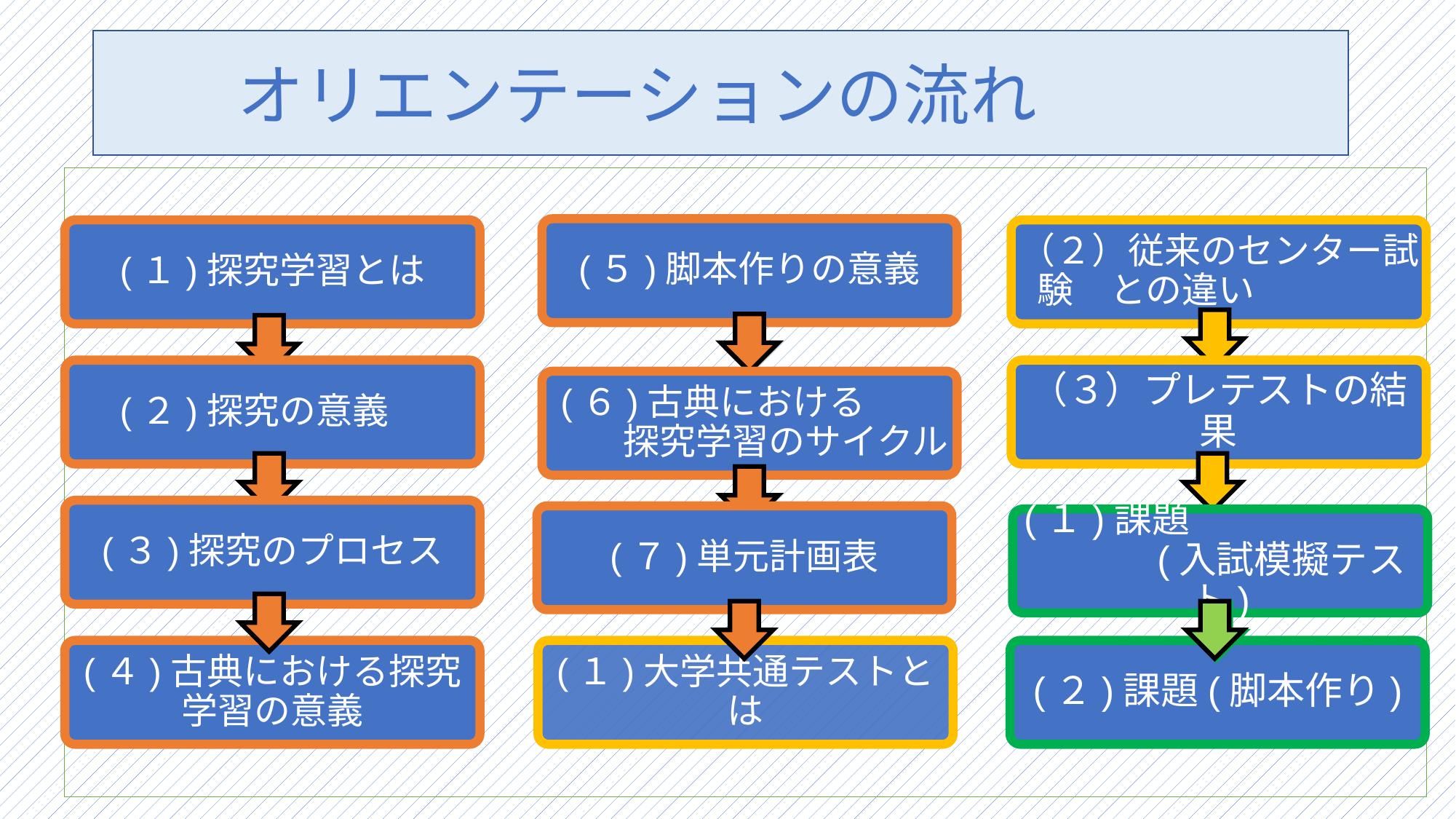

オリエンテーションの流れ
#

(５)脚本作りの意義

(１)探究学習とは

（２）従来のセンター試験　との違い

(２)探究の意義

（３）プレテストの結果

(６)古典における　　　　探究学習のサイクル

(３)探究のプロセス

(７)単元計画表

(１)課題　　　　　　　　　(入試模擬テスト)

(４)古典における探究学習の意義
(１)大学共通テストとは
(２)課題(脚本作り)